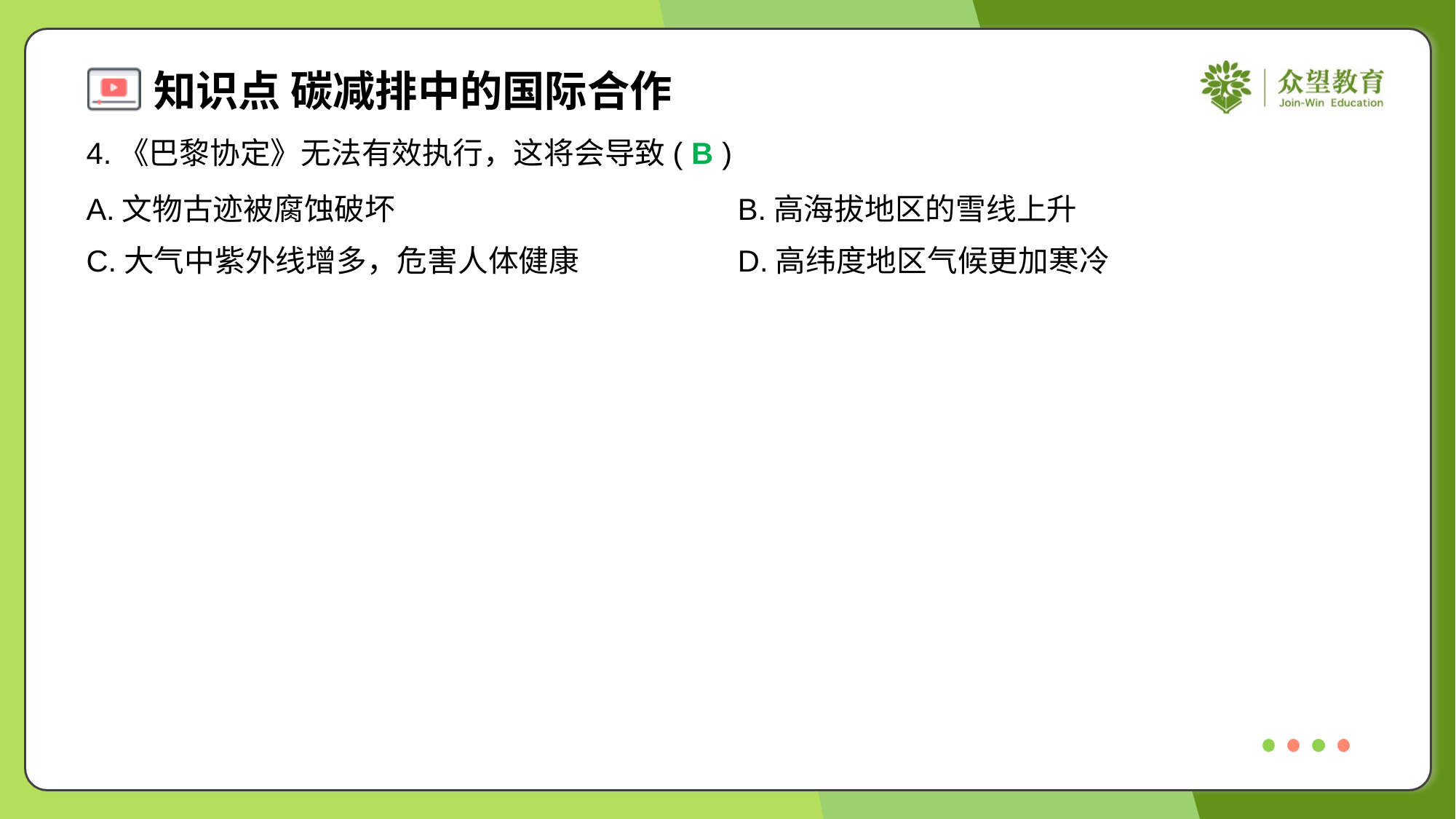

4.《巴黎协定》无法有效执行，这将会导致(     )
B
A.文物古迹被腐蚀破坏	B.高海拔地区的雪线上升
C.大气中紫外线增多，危害人体健康	D.高纬度地区气候更加寒冷